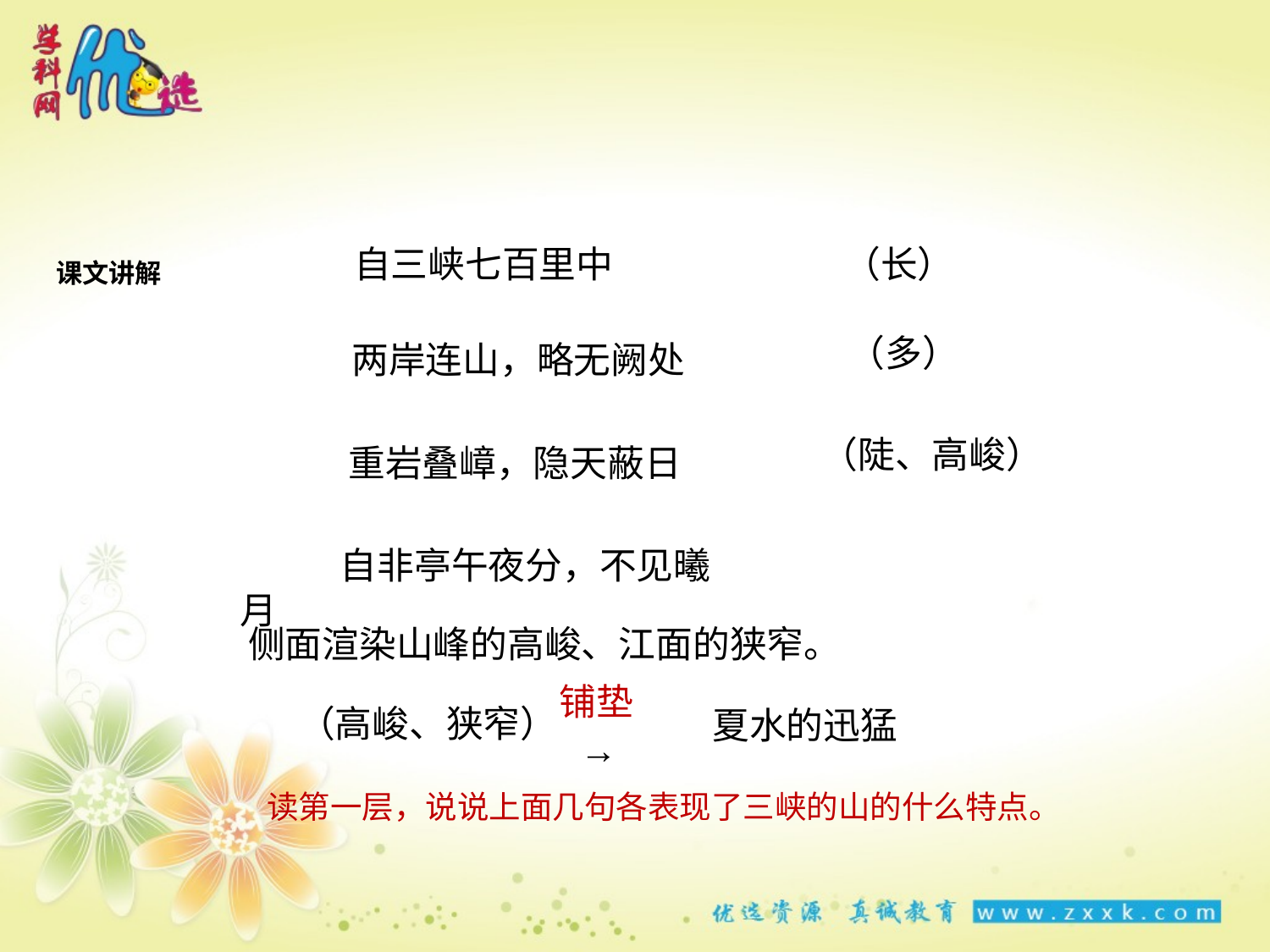

自三峡七百里中
（长）
课文讲解
（多）
两岸连山，略无阙处
（陡、高峻）
重岩叠嶂，隐天蔽日
自非亭午夜分，不见曦月
侧面渲染山峰的高峻、江面的狭窄。
铺垫
（高峻、狭窄）
夏水的迅猛
→
读第一层，说说上面几句各表现了三峡的山的什么特点。